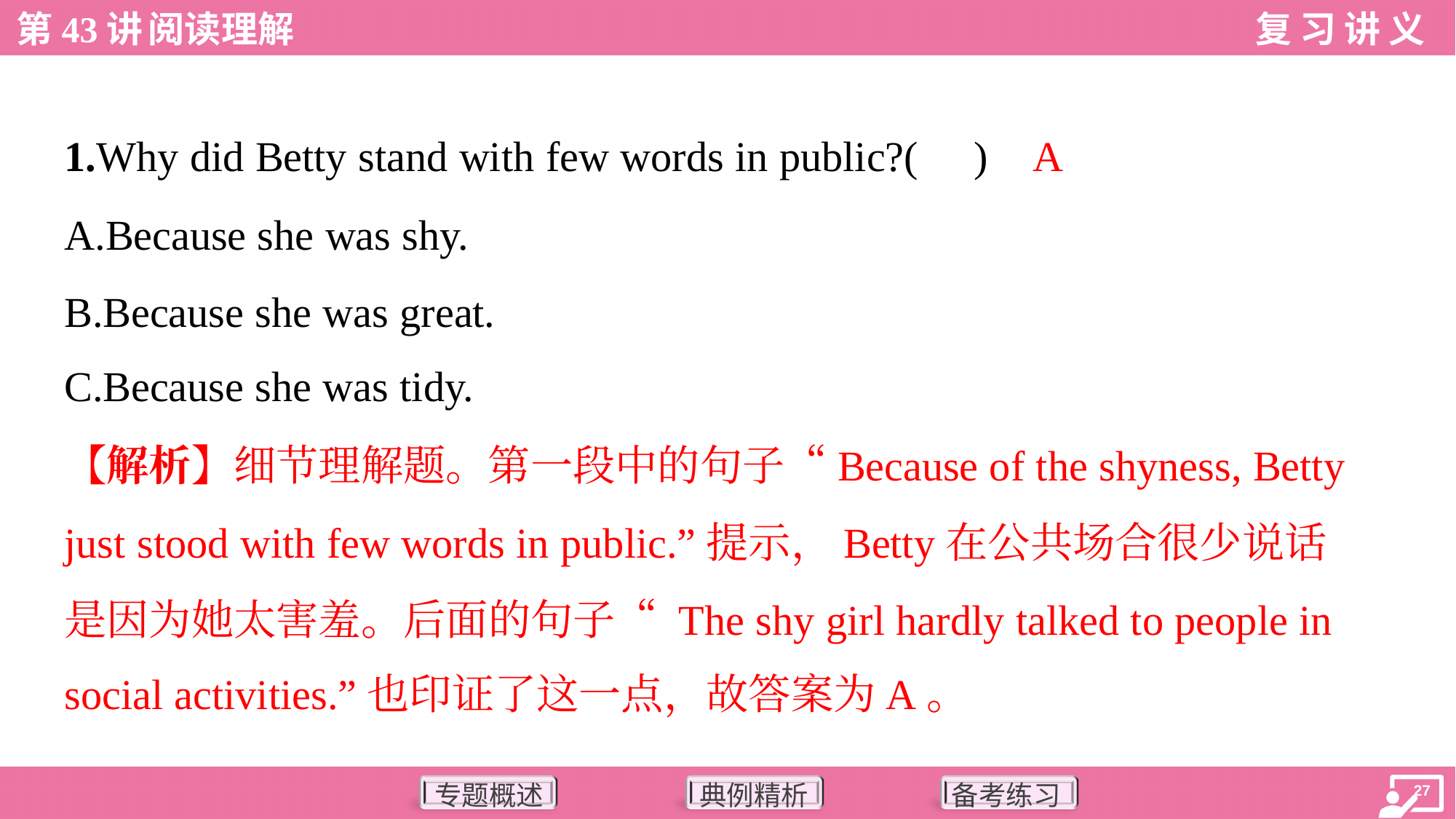

A
1.Why did Betty stand with few words in public?(     )
A.Because she was shy.
B.Because she was great.
C.Because she was tidy.
【解析】细节理解题。第一段中的句子“Because of the shyness, Betty
just stood with few words in public.”提示，Betty在公共场合很少说话
是因为她太害羞。后面的句子“ The shy girl hardly talked to people in
social activities.”也印证了这一点，故答案为A。